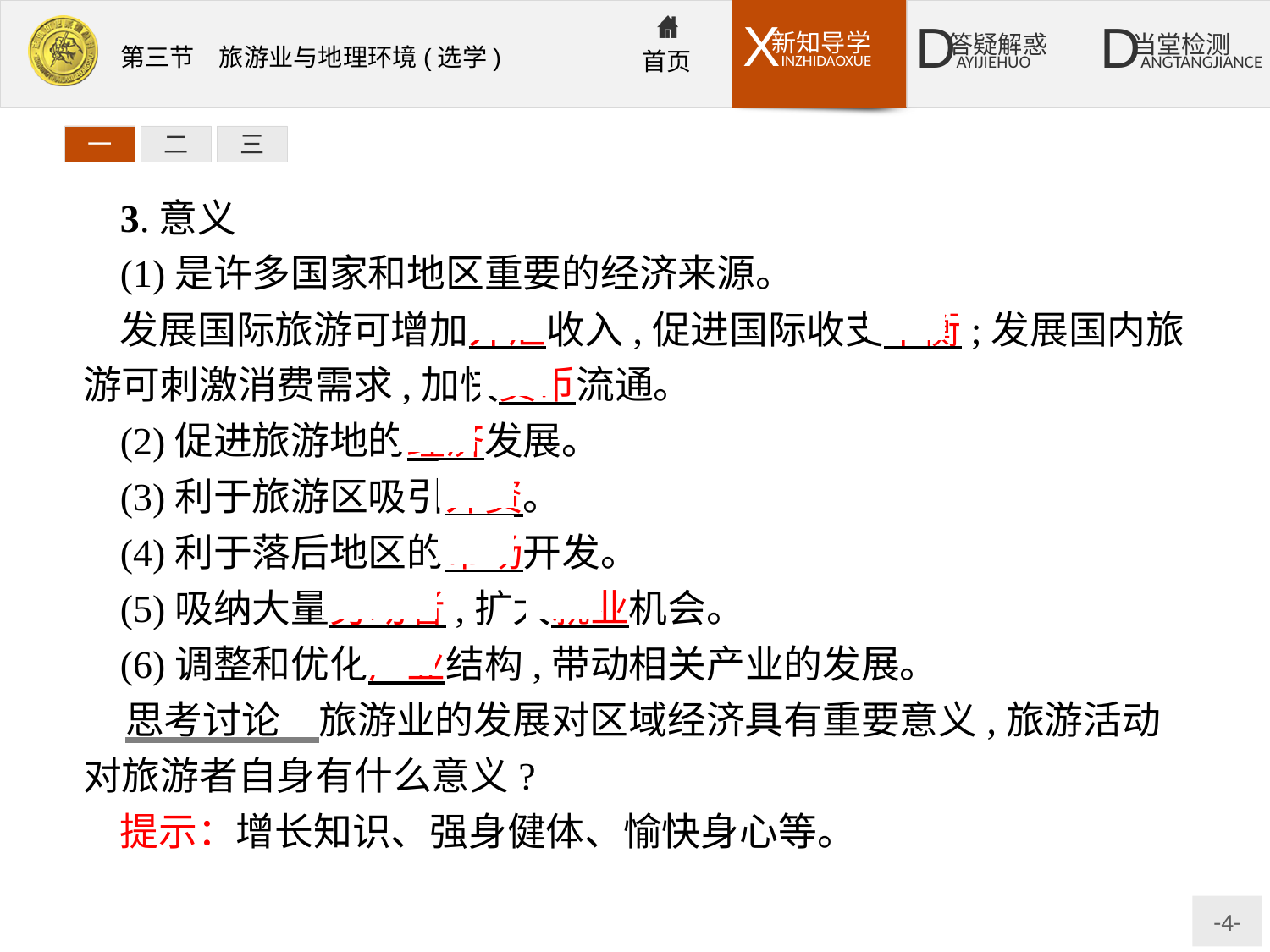

一
二
三
3.意义
(1)是许多国家和地区重要的经济来源。
发展国际旅游可增加外汇收入,促进国际收支平衡;发展国内旅游可刺激消费需求,加快货币流通。
(2)促进旅游地的经济发展。
(3)利于旅游区吸引外资。
(4)利于落后地区的市场开发。
(5)吸纳大量劳动者,扩大就业机会。
(6)调整和优化产业结构,带动相关产业的发展。
思考讨论　旅游业的发展对区域经济具有重要意义,旅游活动对旅游者自身有什么意义?
提示：增长知识、强身健体、愉快身心等。